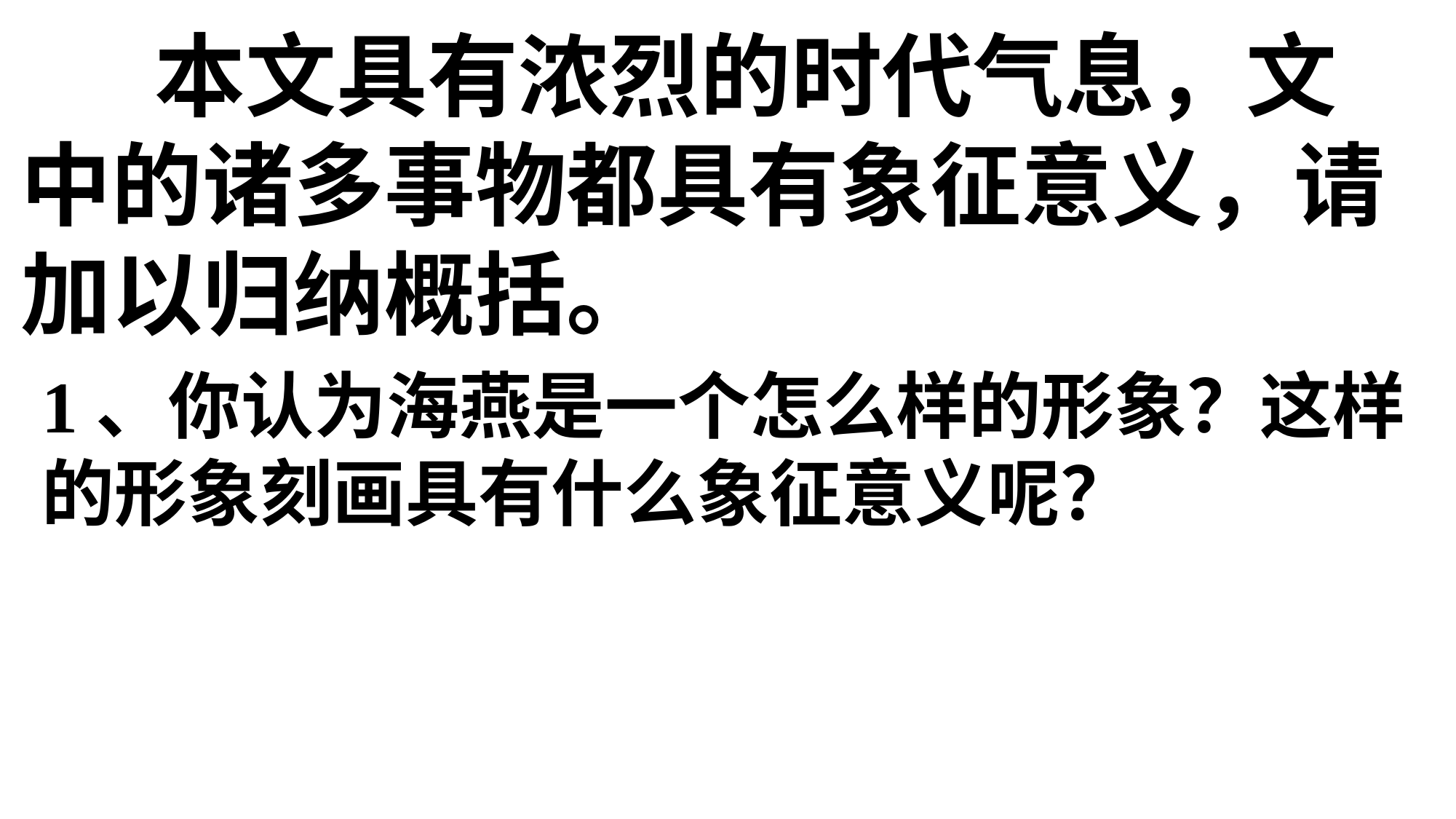

本文具有浓烈的时代气息，文中的诸多事物都具有象征意义，请加以归纳概括。
1、你认为海燕是一个怎么样的形象？这样的形象刻画具有什么象征意义呢？